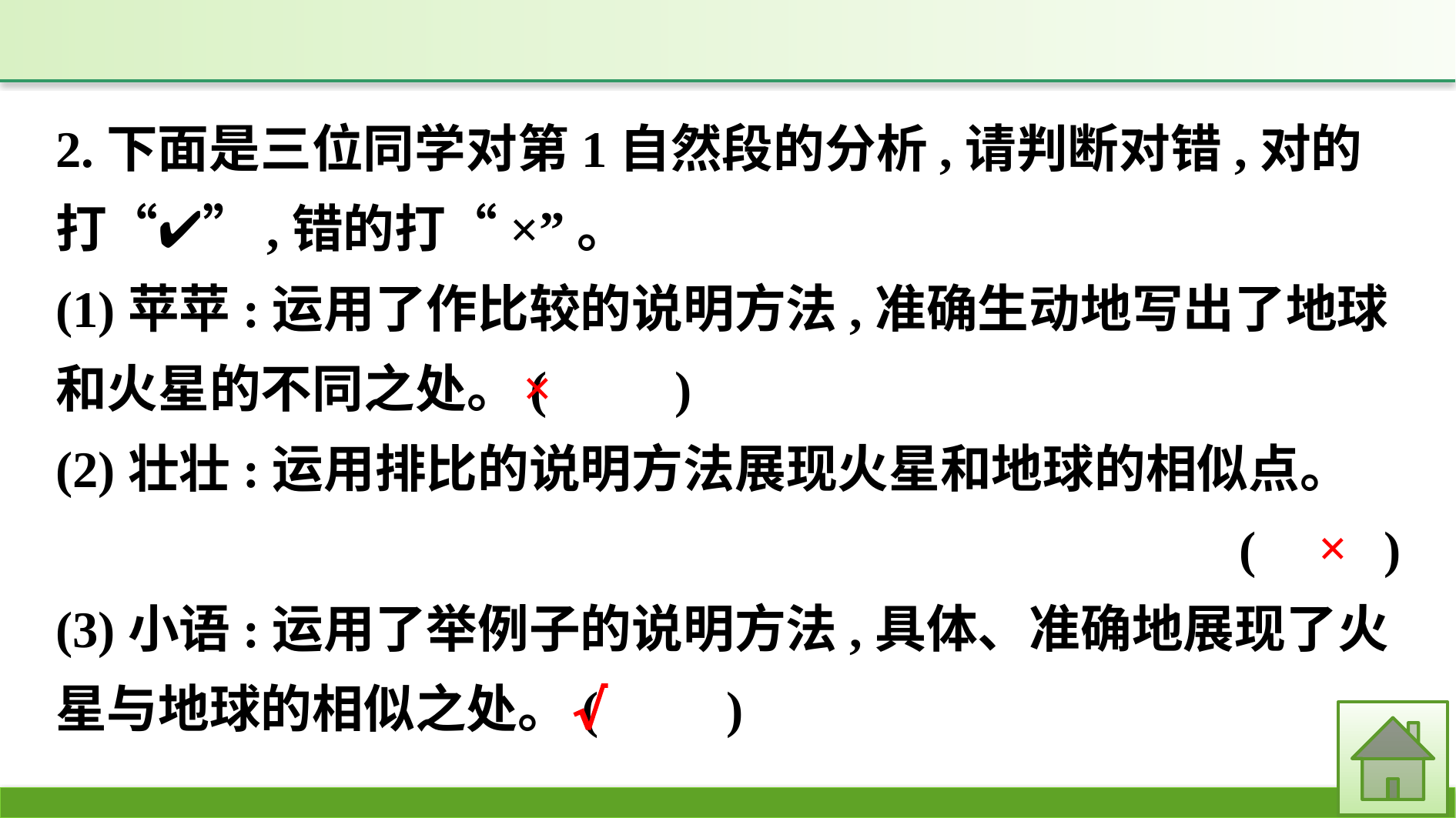

2.下面是三位同学对第1自然段的分析,请判断对错,对的打“✔”,错的打“×”。
(1)苹苹:运用了作比较的说明方法,准确生动地写出了地球和火星的不同之处。(　　)
(2)壮壮:运用排比的说明方法展现火星和地球的相似点。
(　　)
(3)小语:运用了举例子的说明方法,具体、准确地展现了火星与地球的相似之处。(　　)
×
×
√